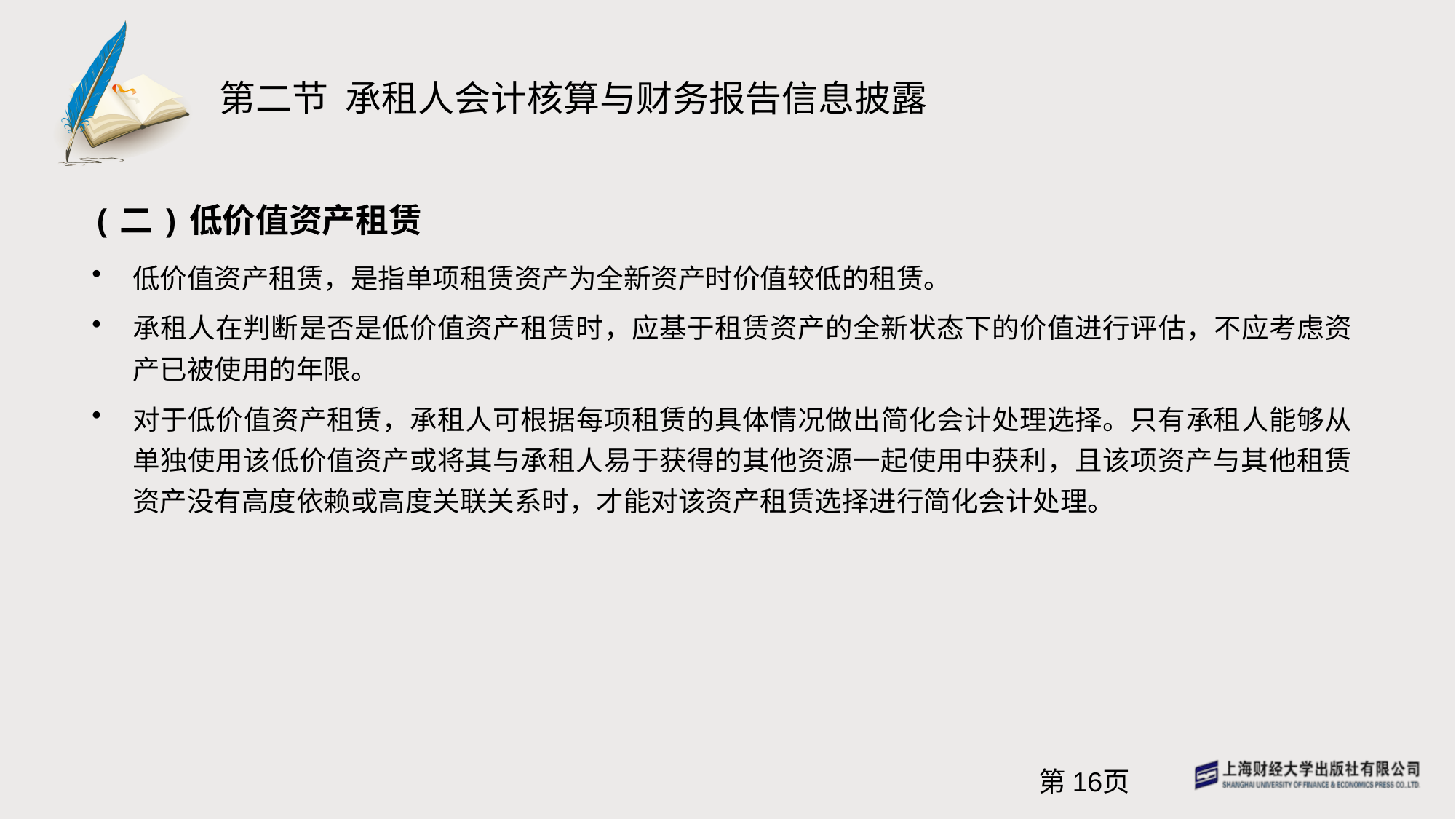

# 第二节  承租人会计核算与财务报告信息披露
(二)低价值资产租赁
低价值资产租赁，是指单项租赁资产为全新资产时价值较低的租赁。
承租人在判断是否是低价值资产租赁时，应基于租赁资产的全新状态下的价值进行评估，不应考虑资产已被使用的年限。
对于低价值资产租赁，承租人可根据每项租赁的具体情况做出简化会计处理选择。只有承租人能够从单独使用该低价值资产或将其与承租人易于获得的其他资源一起使用中获利，且该项资产与其他租赁资产没有高度依赖或高度关联关系时，才能对该资产租赁选择进行简化会计处理。

16